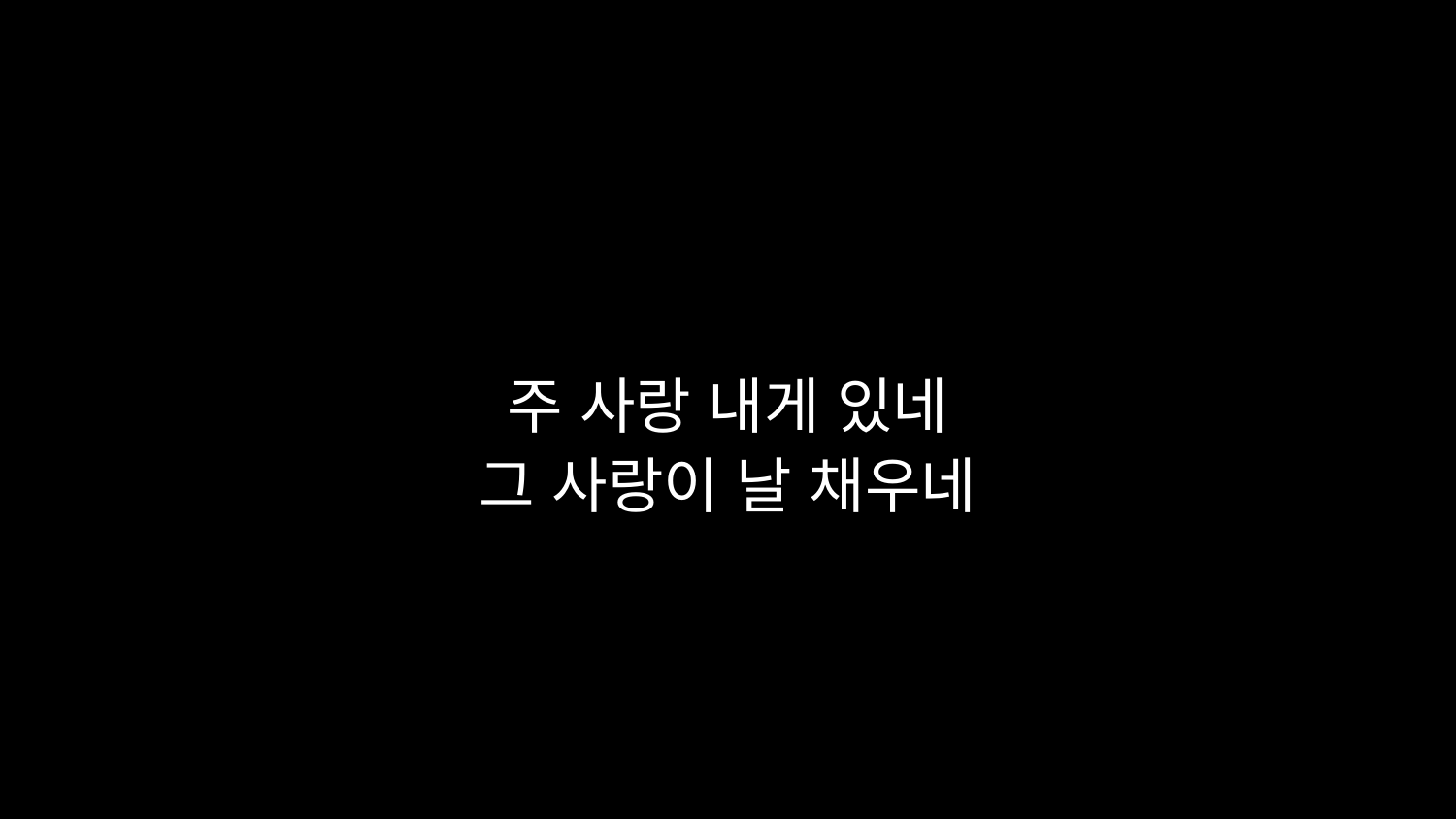

# 주 사랑 내게 있네 그 사랑이 날 채우네